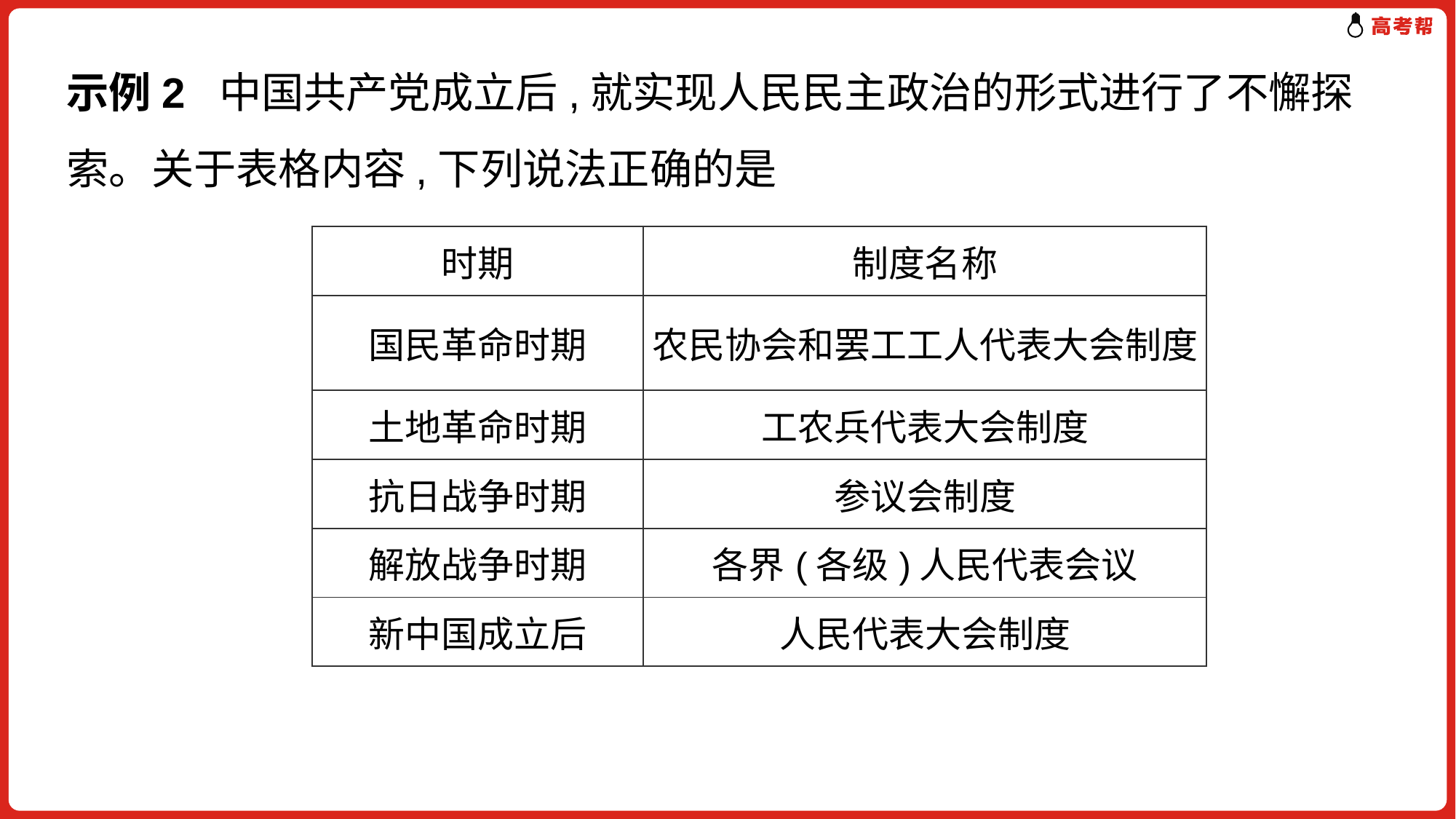

示例2  中国共产党成立后,就实现人民民主政治的形式进行了不懈探索。关于表格内容,下列说法正确的是
| 时期 | 制度名称 |
| --- | --- |
| 国民革命时期 | 农民协会和罢工工人代表大会制度 |
| 土地革命时期 | 工农兵代表大会制度 |
| 抗日战争时期 | 参议会制度 |
| 解放战争时期 | 各界(各级)人民代表会议 |
| 新中国成立后 | 人民代表大会制度 |